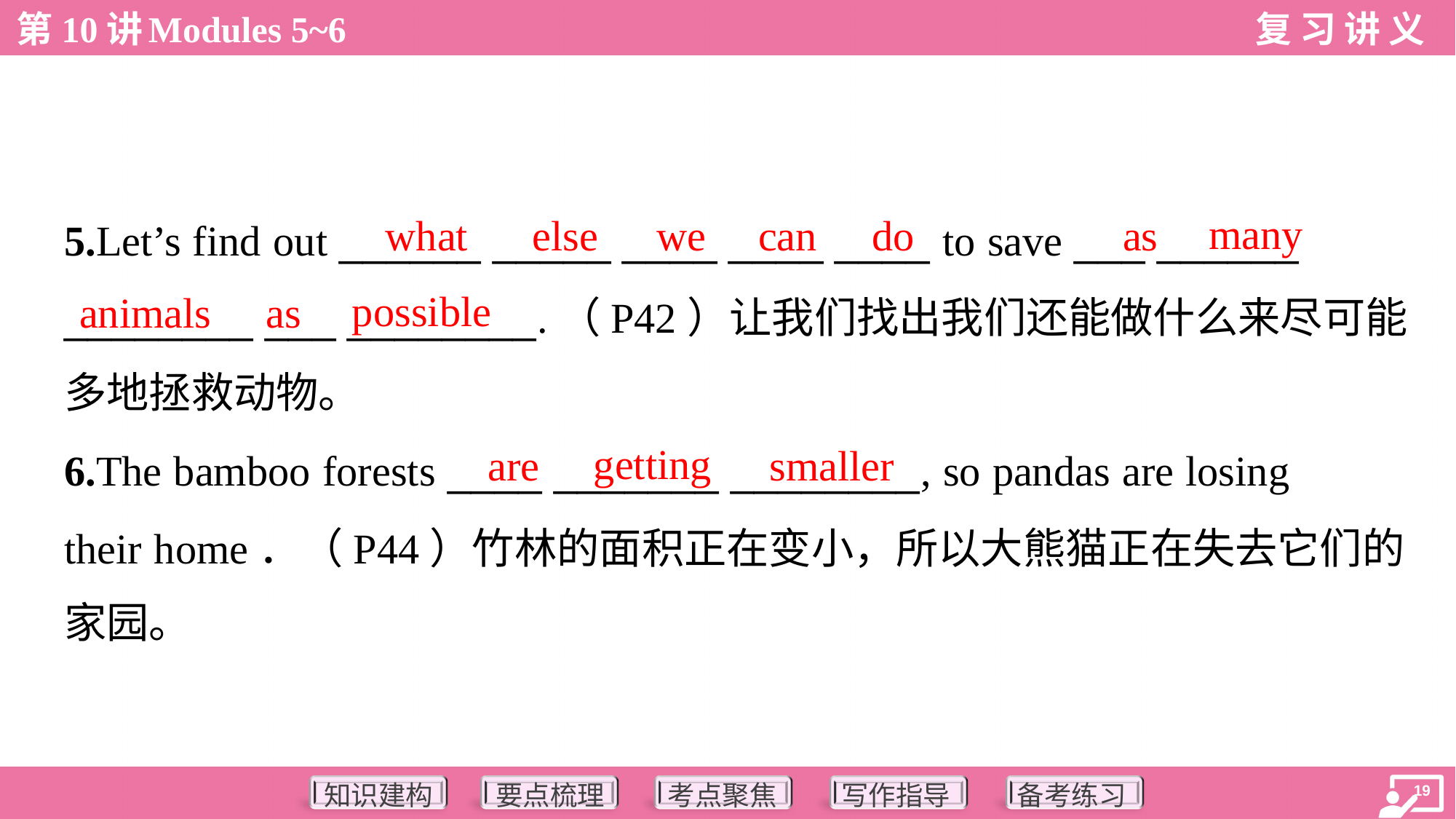

many
what
else
we
can
do
as
5.Let’s find out ______ _____ ____ ____ ____ to save ___ ______
________ ___ ________.（P42）让我们找出我们还能做什么来尽可能
多地拯救动物。
possible
animals
as
getting
are
smaller
6.The bamboo forests ____ _______ ________, so pandas are losing
their home．（P44）竹林的面积正在变小，所以大熊猫正在失去它们的
家园。